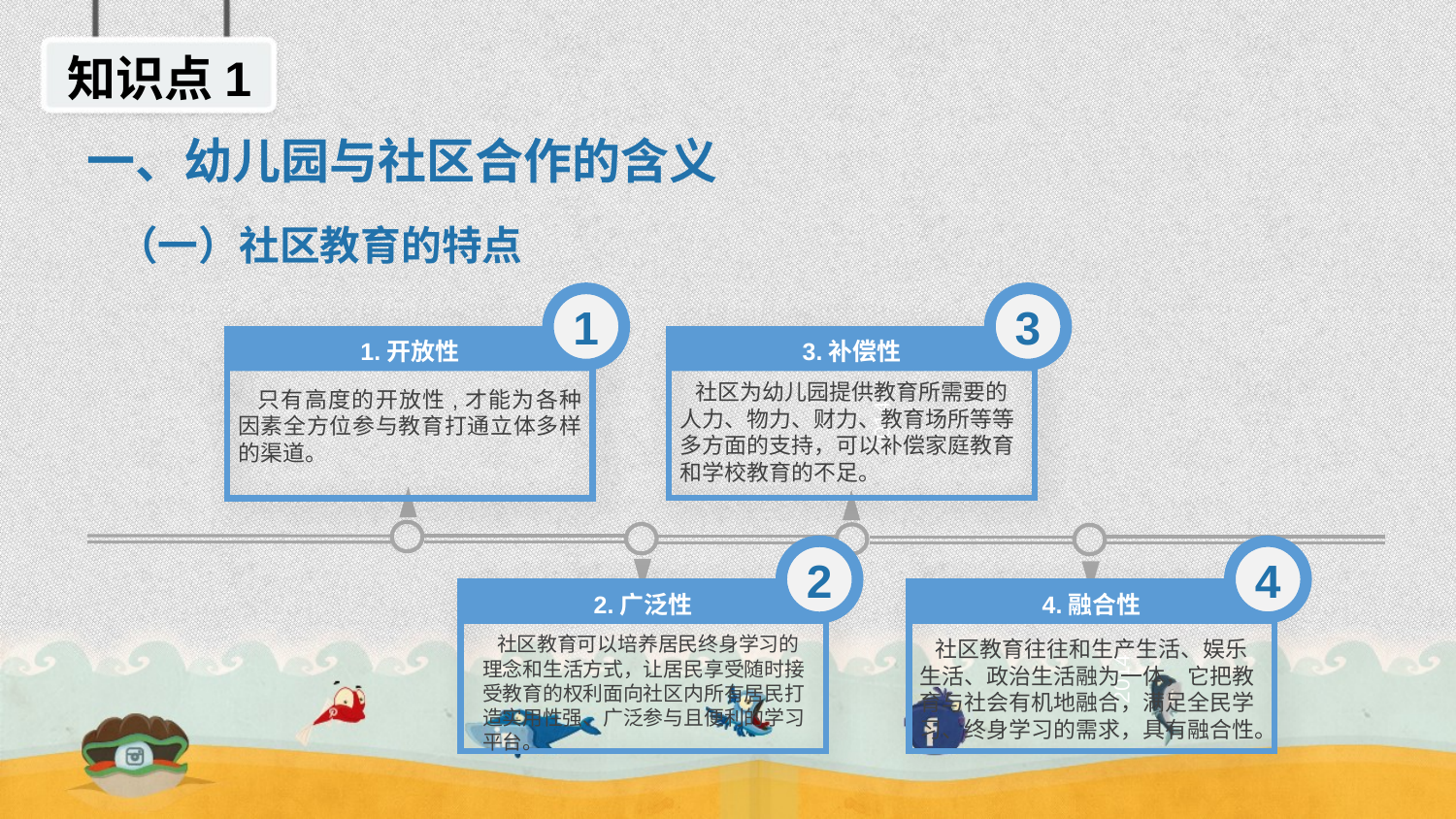

知识点1
一、幼儿园与社区合作的含义
（一）社区教育的特点
3
1

3.补偿性
1.开放性
  社区为幼儿园提供教育所需要的人力、物力、财力、教育场所等等多方面的支持，可以补偿家庭教育和学校教育的不足。
  只有高度的开放性,才能为各种因素全方位参与教育打通立体多样的渠道。
2014

4
2

4.融合性
2.广泛性
  社区教育可以培养居民终身学习的理念和生活方式，让居民享受随时接受教育的权利面向社区内所有居民打造实用性强、广泛参与且便利的学习平台。
  社区教育往往和生产生活、娱乐生活、政治生活融为一体，它把教育与社会有机地融合，满足全民学习、终身学习的需求，具有融合性。
2014